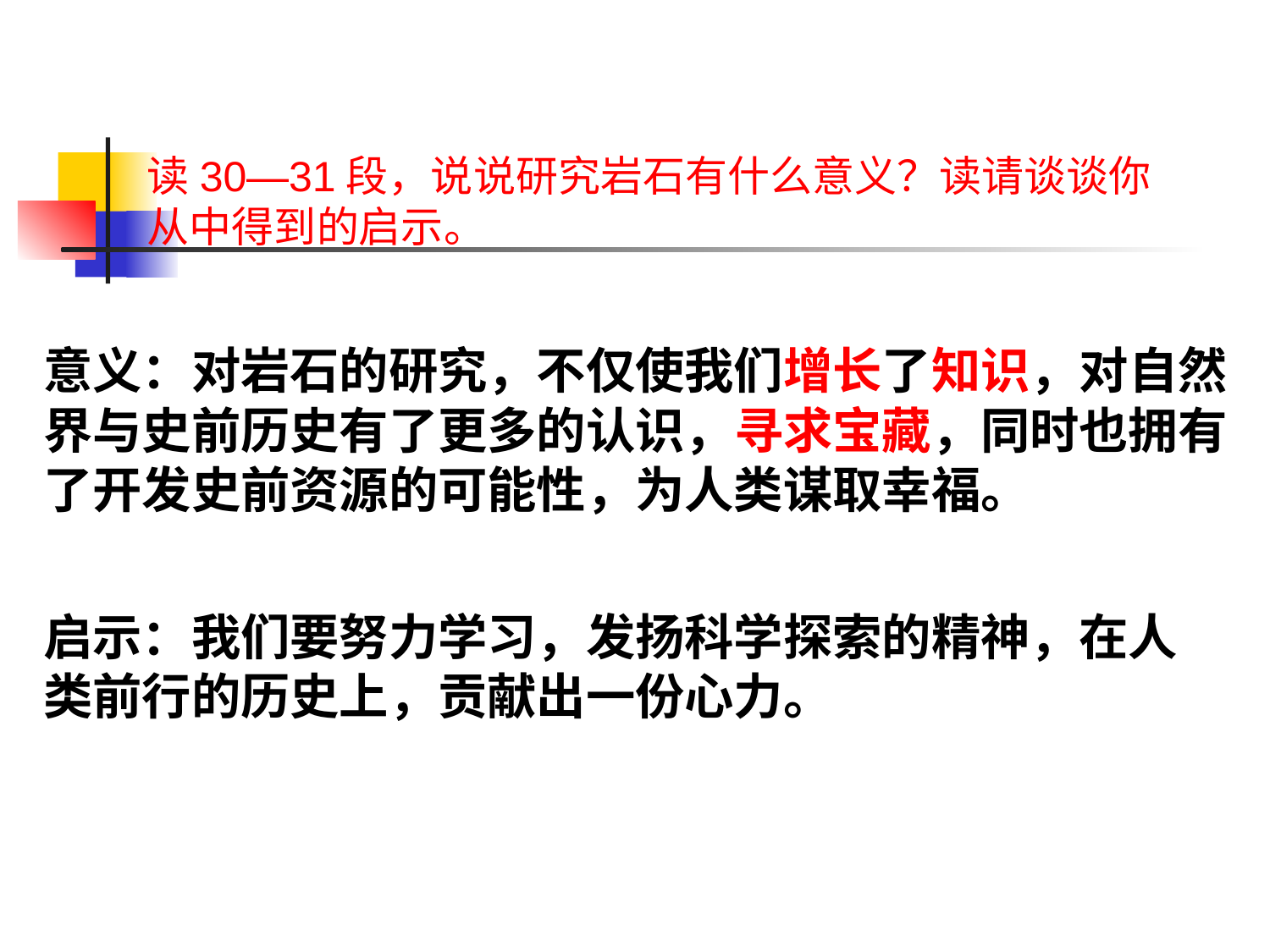

读30—31段，说说研究岩石有什么意义？读请谈谈你从中得到的启示。
意义：对岩石的研究，不仅使我们增长了知识，对自然界与史前历史有了更多的认识，寻求宝藏，同时也拥有了开发史前资源的可能性，为人类谋取幸福。
启示：我们要努力学习，发扬科学探索的精神，在人类前行的历史上，贡献出一份心力。